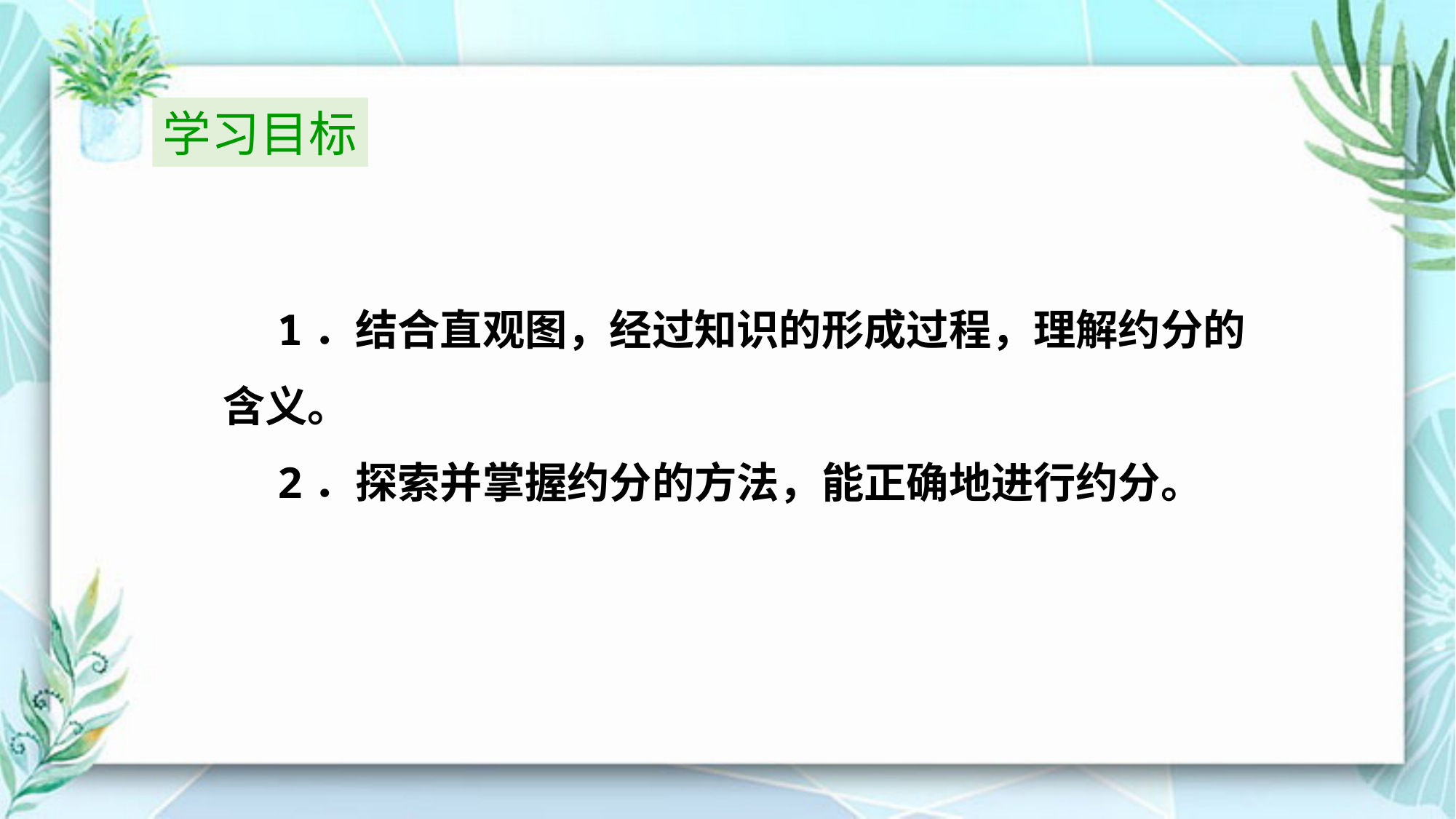

学习目标
1．结合直观图，经过知识的形成过程，理解约分的含义。
2．探索并掌握约分的方法，能正确地进行约分。